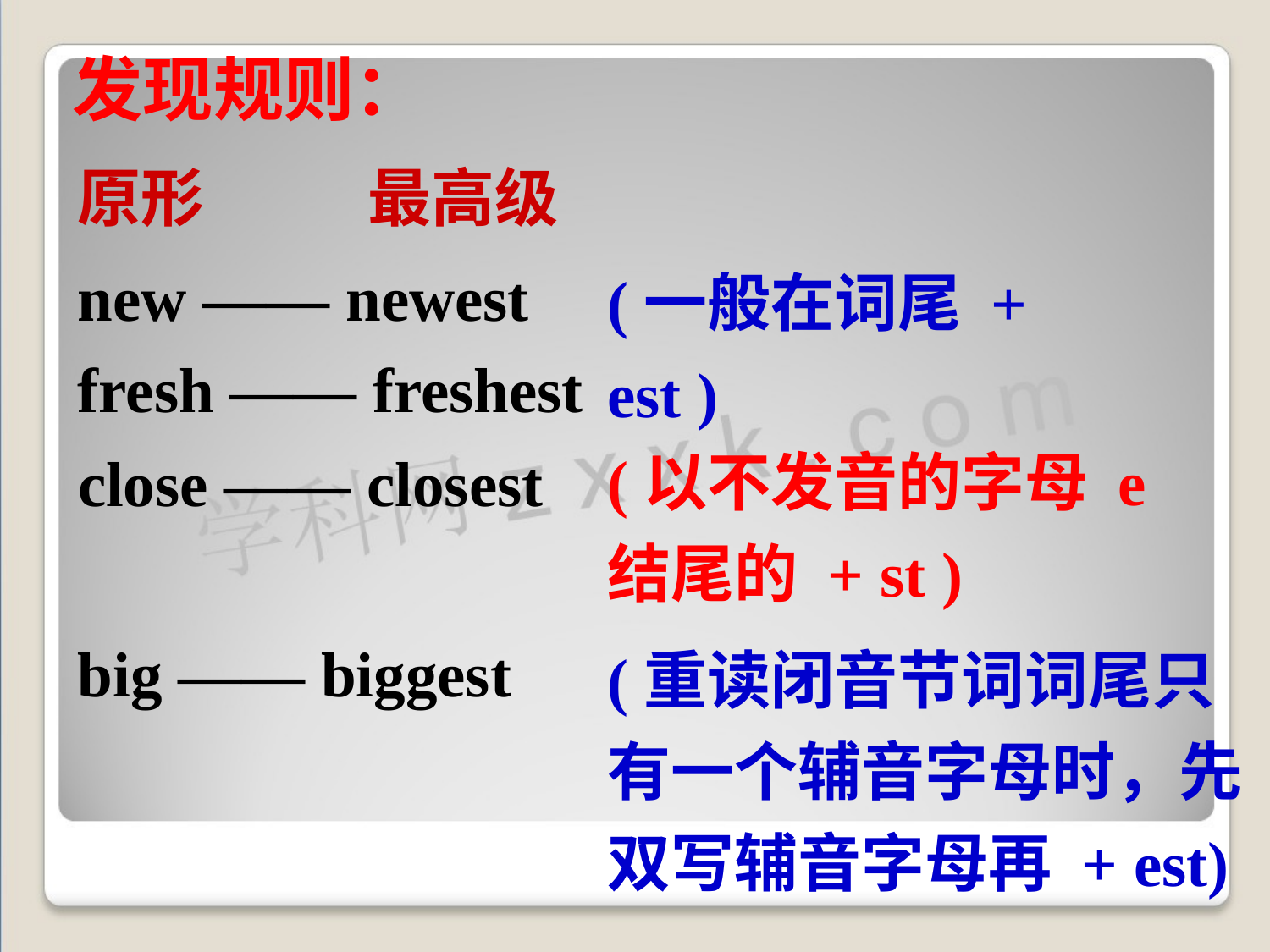

发现规则：
原形
最高级
new —— newest
fresh —— freshest
(一般在词尾 + est )
(以不发音的字母 e 结尾的 + st )
close —— closest
big —— biggest
(重读闭音节词词尾只有一个辅音字母时，先双写辅音字母再 + est)